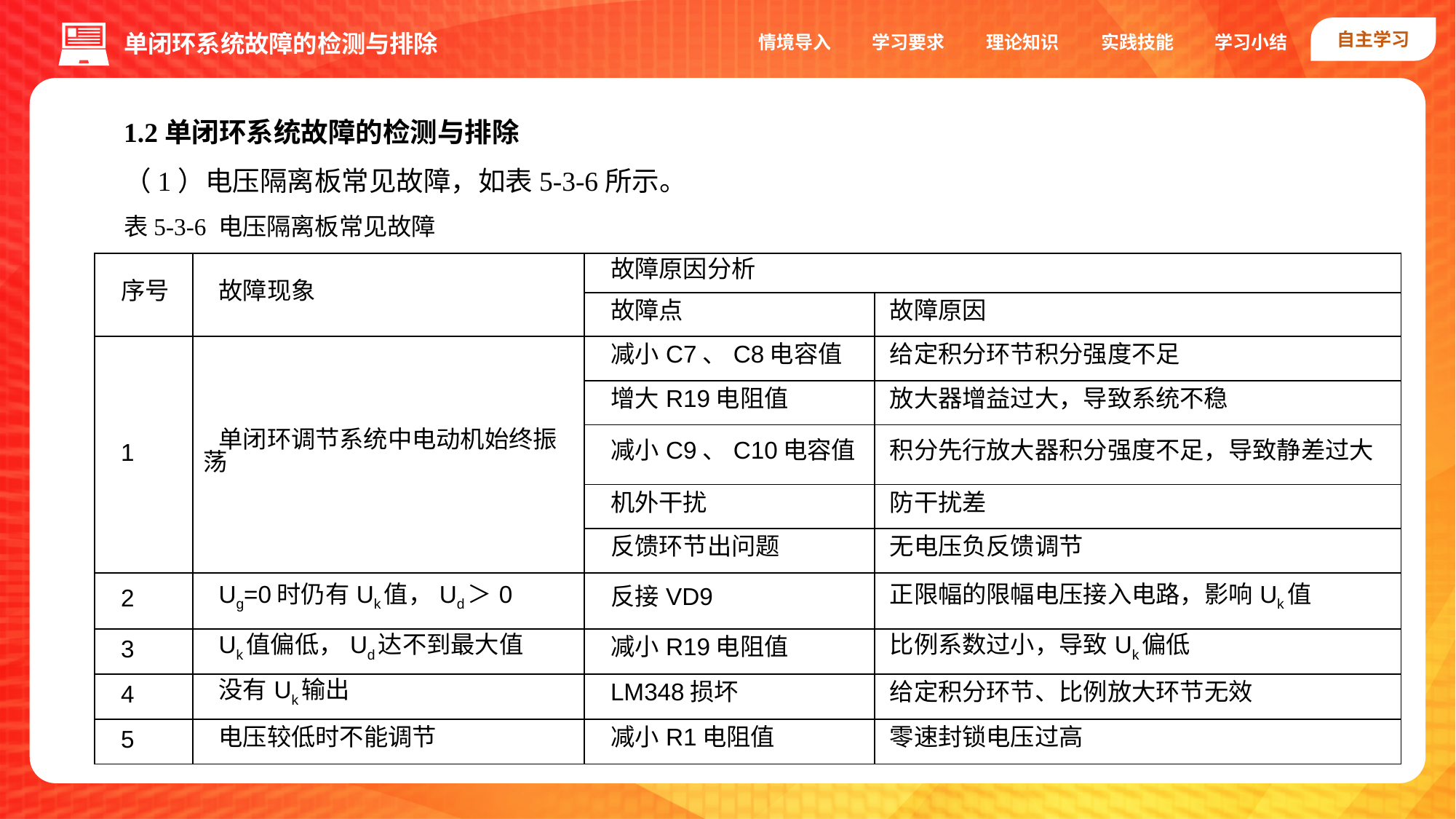

自主学习
实践技能
情境导入
学习要求
理论知识
学习小结

单闭环系统故障的检测与排除

1.2单闭环系统故障的检测与排除
（1）电压隔离板常见故障，如表5-3-6所示。
表5-3-6 电压隔离板常见故障
| 序号 | 故障现象 | 故障原因分析 |  |
| --- | --- | --- | --- |
|  |  | 故障点 | 故障原因 |
| 1 | 单闭环调节系统中电动机始终振荡 | 减小C7、C8电容值 | 给定积分环节积分强度不足 |
|  |  | 增大R19电阻值 | 放大器增益过大，导致系统不稳 |
|  |  | 减小C9、C10电容值 | 积分先行放大器积分强度不足，导致静差过大 |
|  |  | 机外干扰 | 防干扰差 |
|  |  | 反馈环节出问题 | 无电压负反馈调节 |
| 2 | Ug=0时仍有Uk值，Ud＞0 | 反接VD9 | 正限幅的限幅电压接入电路，影响Uk值 |
| 3 | Uk值偏低，Ud达不到最大值 | 减小R19电阻值 | 比例系数过小，导致Uk偏低 |
| 4 | 没有Uk输出 | LM348损坏 | 给定积分环节、比例放大环节无效 |
| 5 | 电压较低时不能调节 | 减小R1电阻值 | 零速封锁电压过高 |